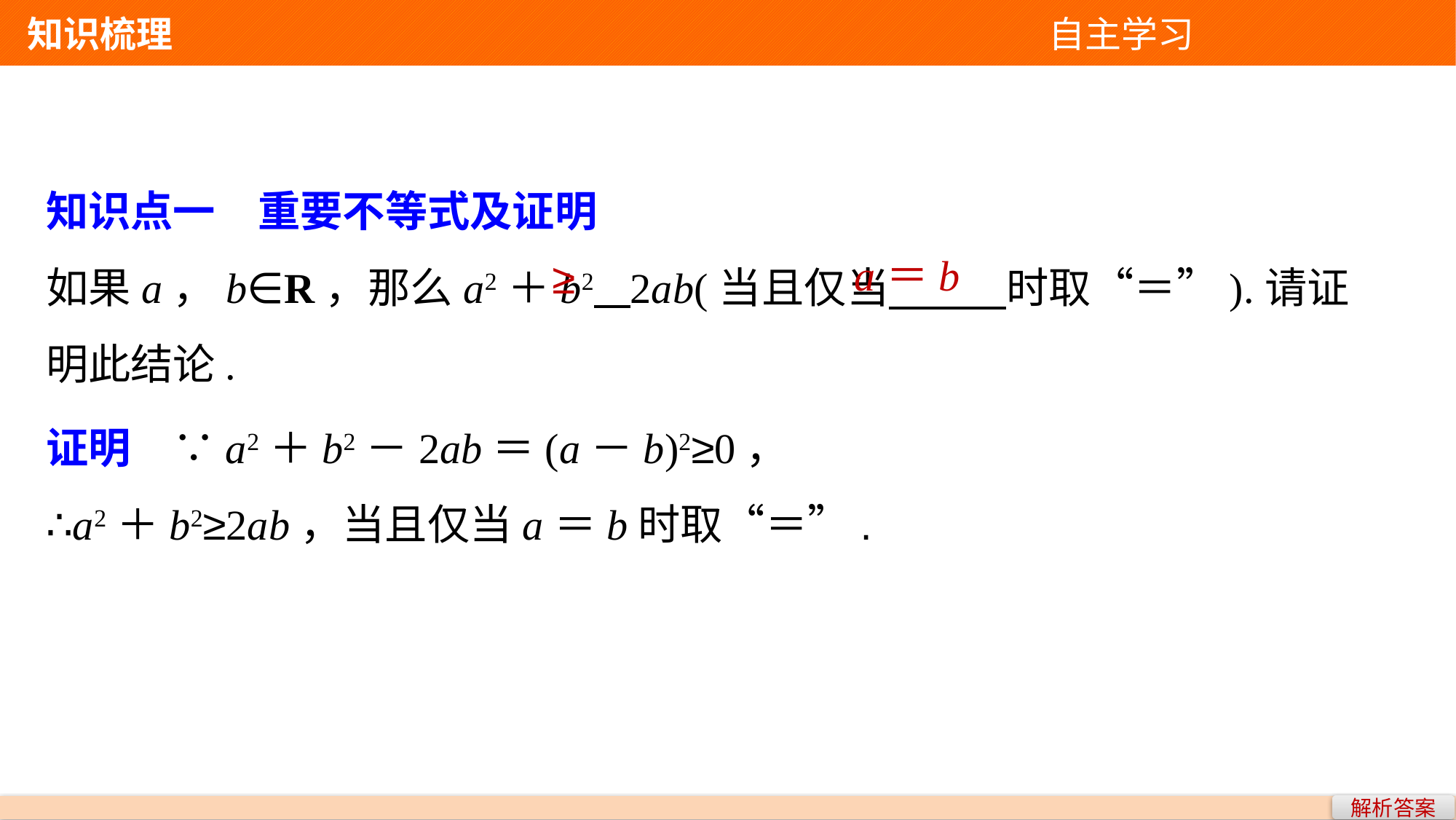

知识梳理                                                                                                           自主学习
知识点一　重要不等式及证明
如果a，b∈R，那么a2＋b2   2ab(当且仅当            时取“＝”).请证明此结论.
a＝b
≥
证明　∵a2＋b2－2ab＝(a－b)2≥0，
∴a2＋b2≥2ab，当且仅当a＝b时取“＝”.
解析答案